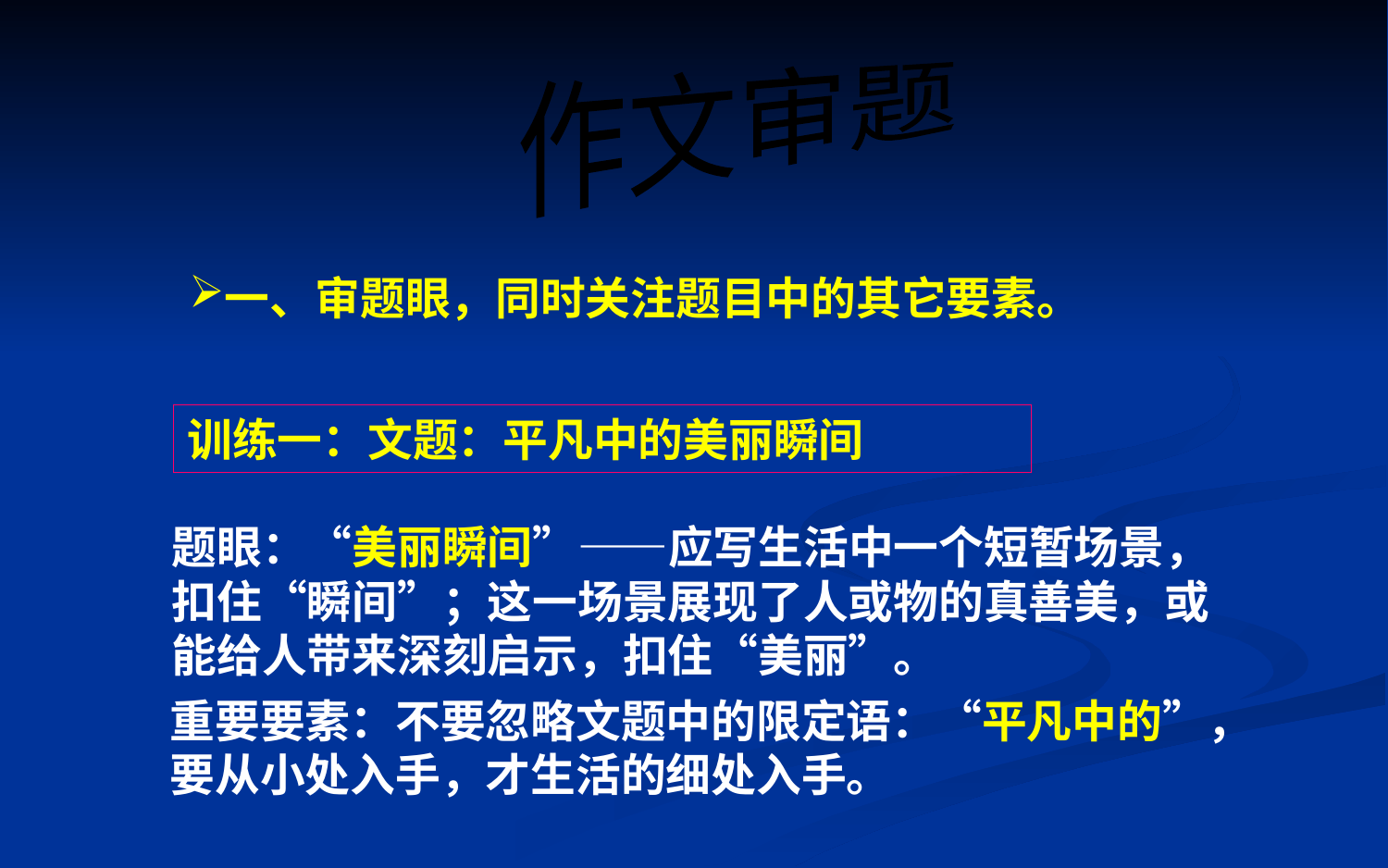

作文审题
一、审题眼，同时关注题目中的其它要素。

训练一：文题：平凡中的美丽瞬间
题眼：“美丽瞬间”——应写生活中一个短暂场景，扣住“瞬间”；这一场景展现了人或物的真善美，或能给人带来深刻启示，扣住“美丽”。
重要要素：不要忽略文题中的限定语：“平凡中的”，要从小处入手，才生活的细处入手。